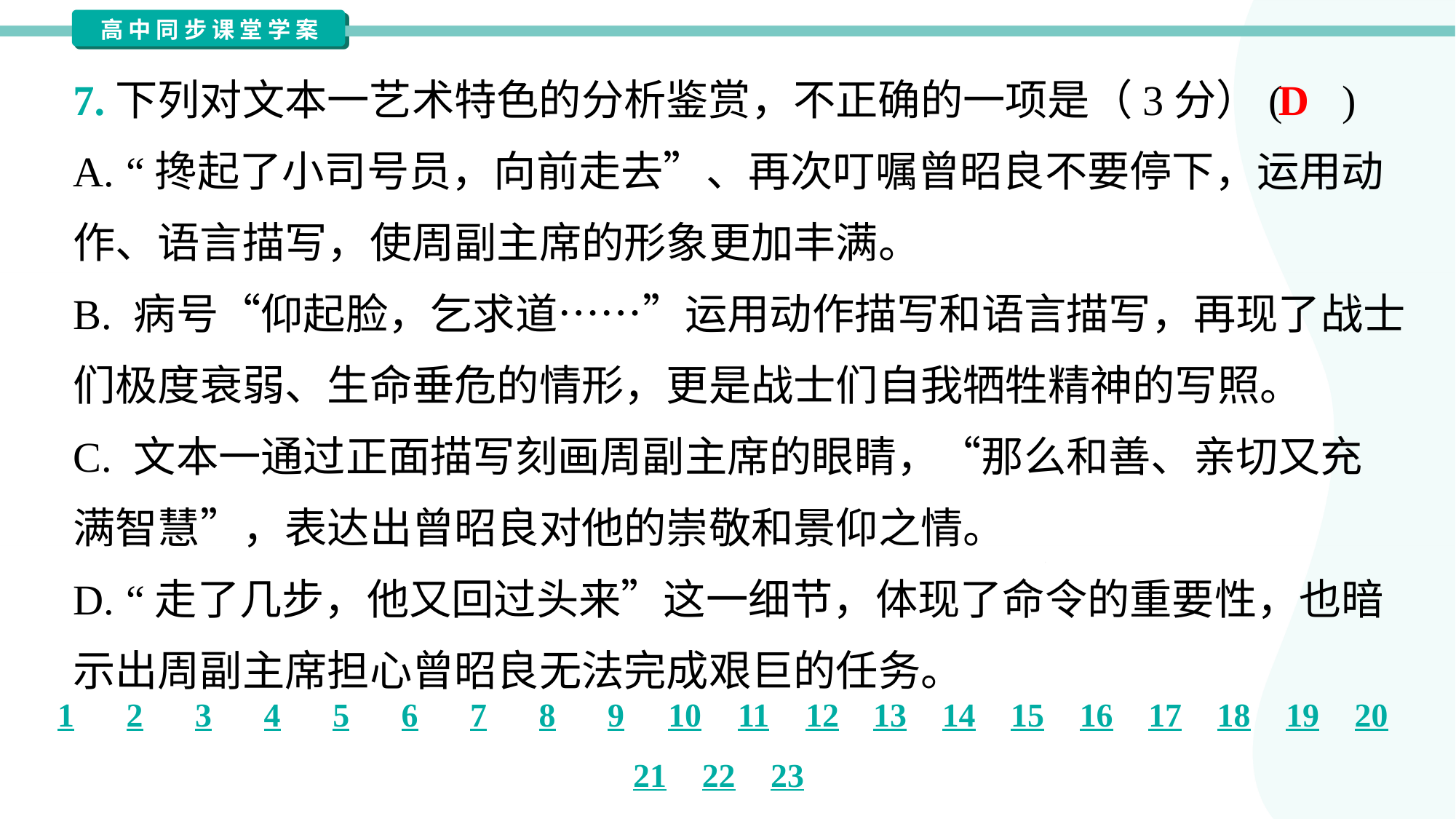

7.下列对文本一艺术特色的分析鉴赏，不正确的一项是（3分）(     )
D
A. “搀起了小司号员，向前走去”、再次叮嘱曾昭良不要停下，运用动
作、语言描写，使周副主席的形象更加丰满。
B. 病号“仰起脸，乞求道……”运用动作描写和语言描写，再现了战士
们极度衰弱、生命垂危的情形，更是战士们自我牺牲精神的写照。
C. 文本一通过正面描写刻画周副主席的眼睛，“那么和善、亲切又充
满智慧”，表达出曾昭良对他的崇敬和景仰之情。
D. “走了几步，他又回过头来”这一细节，体现了命令的重要性，也暗
示出周副主席担心曾昭良无法完成艰巨的任务。